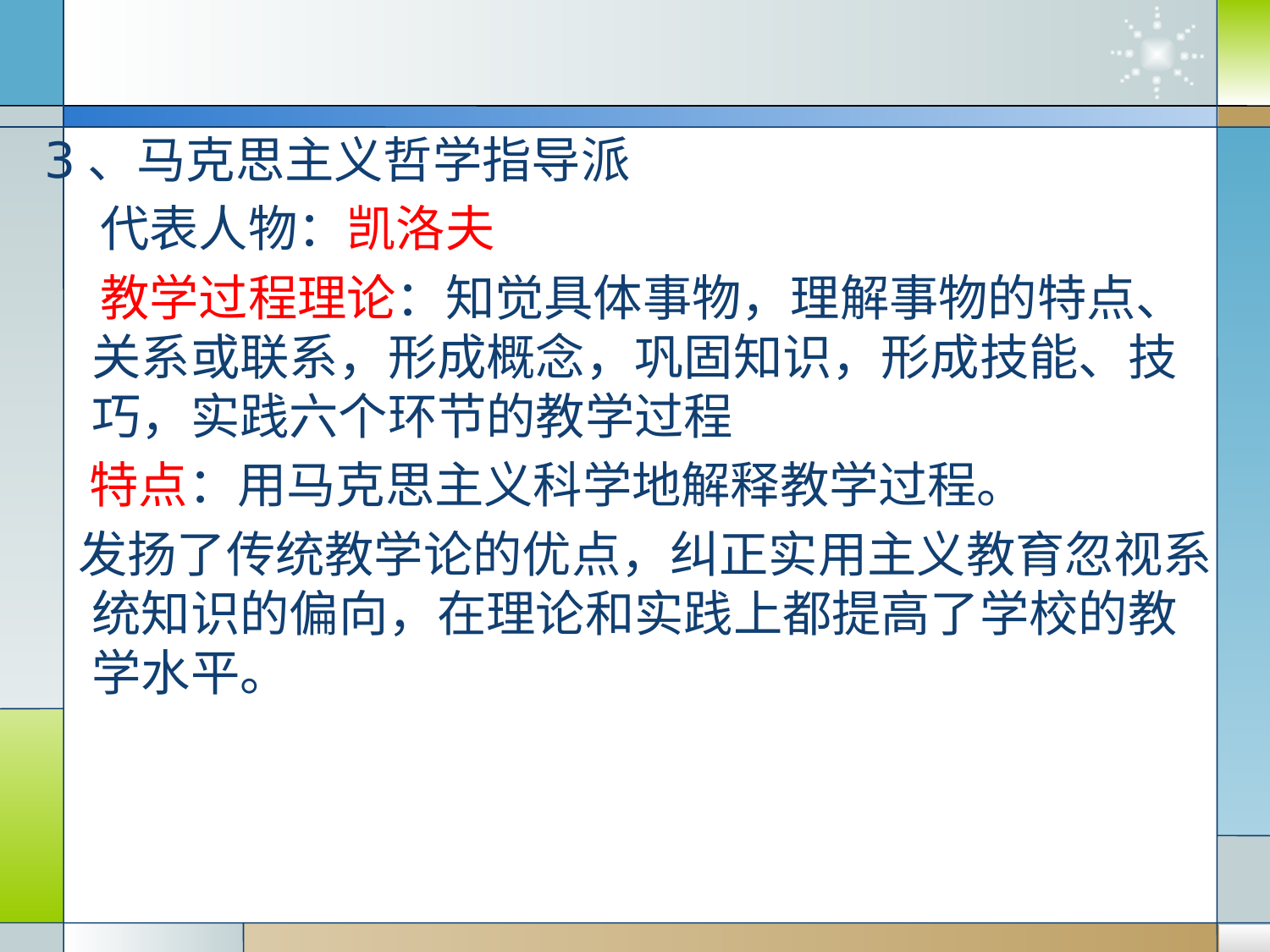

3、马克思主义哲学指导派
    代表人物：凯洛夫
    教学过程理论：知觉具体事物，理解事物的特点、关系或联系，形成概念，巩固知识，形成技能、技巧，实践六个环节的教学过程
   特点：用马克思主义科学地解释教学过程。
  发扬了传统教学论的优点，纠正实用主义教育忽视系统知识的偏向，在理论和实践上都提高了学校的教学水平。